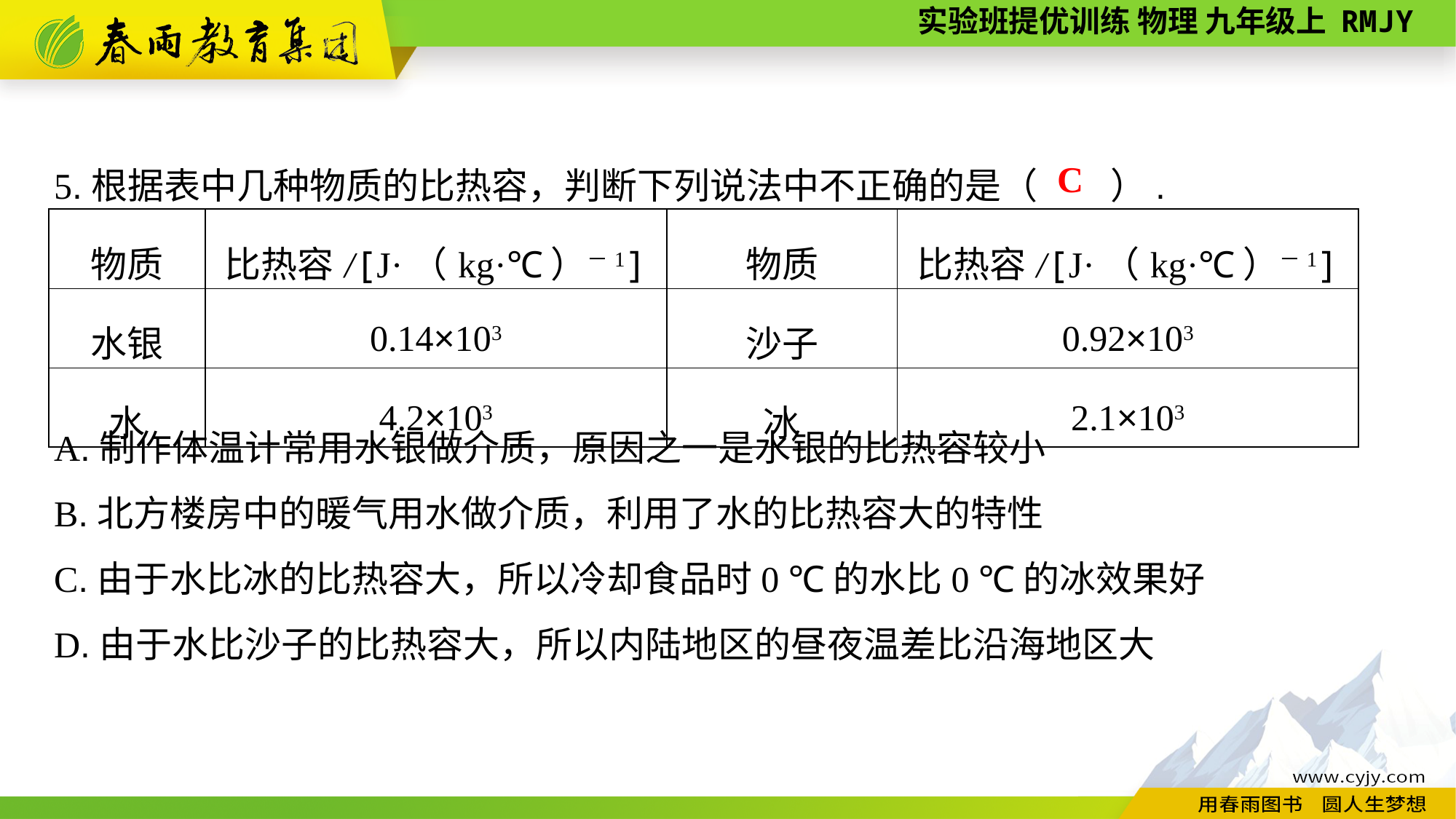

5.根据表中几种物质的比热容，判断下列说法中不正确的是（　　）.

A.制作体温计常用水银做介质，原因之一是水银的比热容较小
B.北方楼房中的暖气用水做介质，利用了水的比热容大的特性
C.由于水比冰的比热容大，所以冷却食品时0 ℃的水比0 ℃的冰效果好
D.由于水比沙子的比热容大，所以内陆地区的昼夜温差比沿海地区大
C
| 物质 | 比热容/[J·（kg·℃）－1] | 物质 | 比热容/[J·（kg·℃）－1] |
| --- | --- | --- | --- |
| 水银 | 0.14×103 | 沙子 | 0.92×103 |
| 水 | 4.2×103 | 冰 | 2.1×103 |